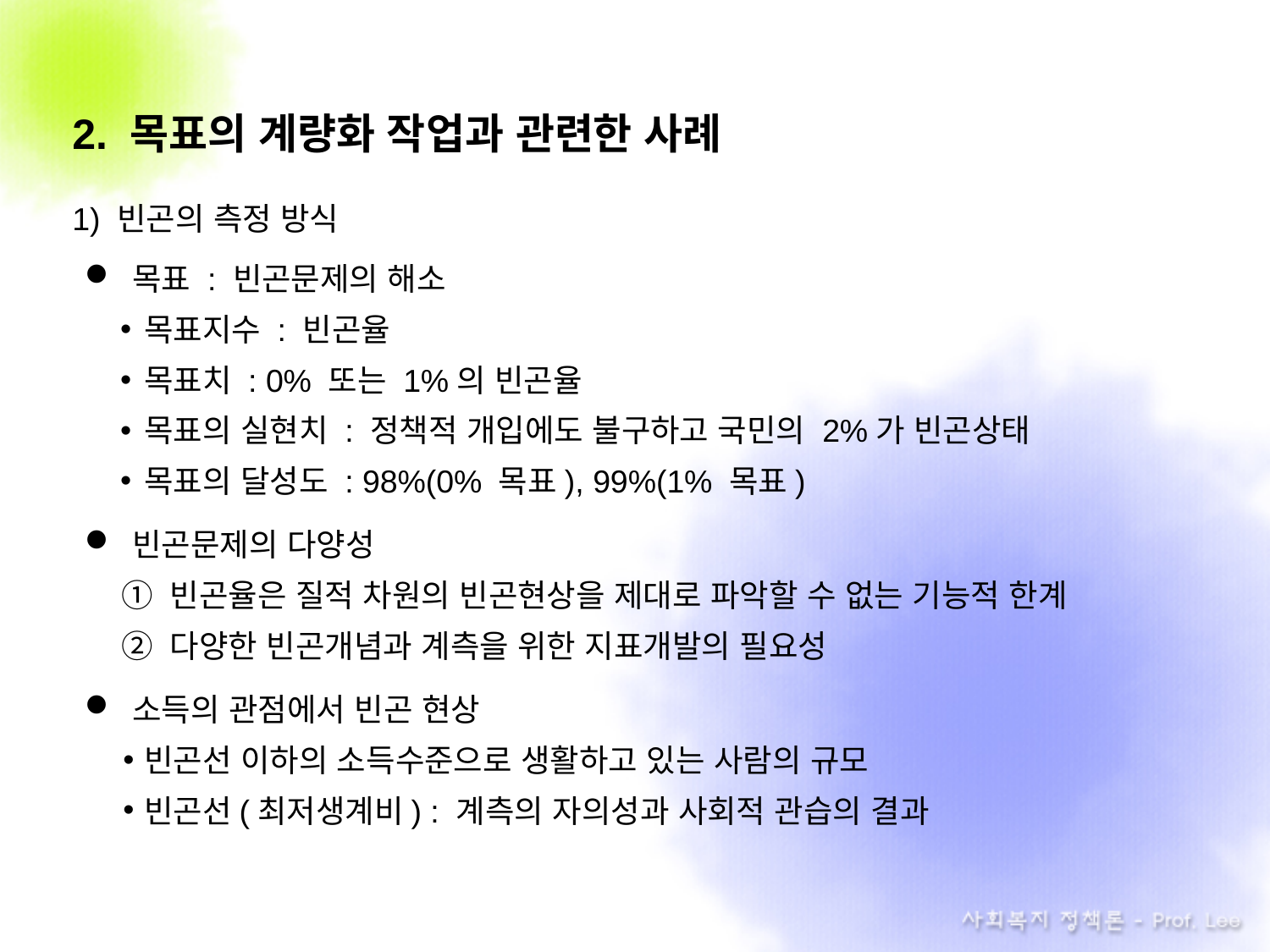

2. 목표의 계량화 작업과 관련한 사례

1) 빈곤의 측정 방식
목표 : 빈곤문제의 해소
목표지수 : 빈곤율
목표치 : 0% 또는 1%의 빈곤율
목표의 실현치 : 정책적 개입에도 불구하고 국민의 2%가 빈곤상태
목표의 달성도 : 98%(0% 목표), 99%(1% 목표)
빈곤문제의 다양성
① 빈곤율은 질적 차원의 빈곤현상을 제대로 파악할 수 없는 기능적 한계
② 다양한 빈곤개념과 계측을 위한 지표개발의 필요성
소득의 관점에서 빈곤 현상
빈곤선 이하의 소득수준으로 생활하고 있는 사람의 규모
빈곤선(최저생계비) : 계측의 자의성과 사회적 관습의 결과